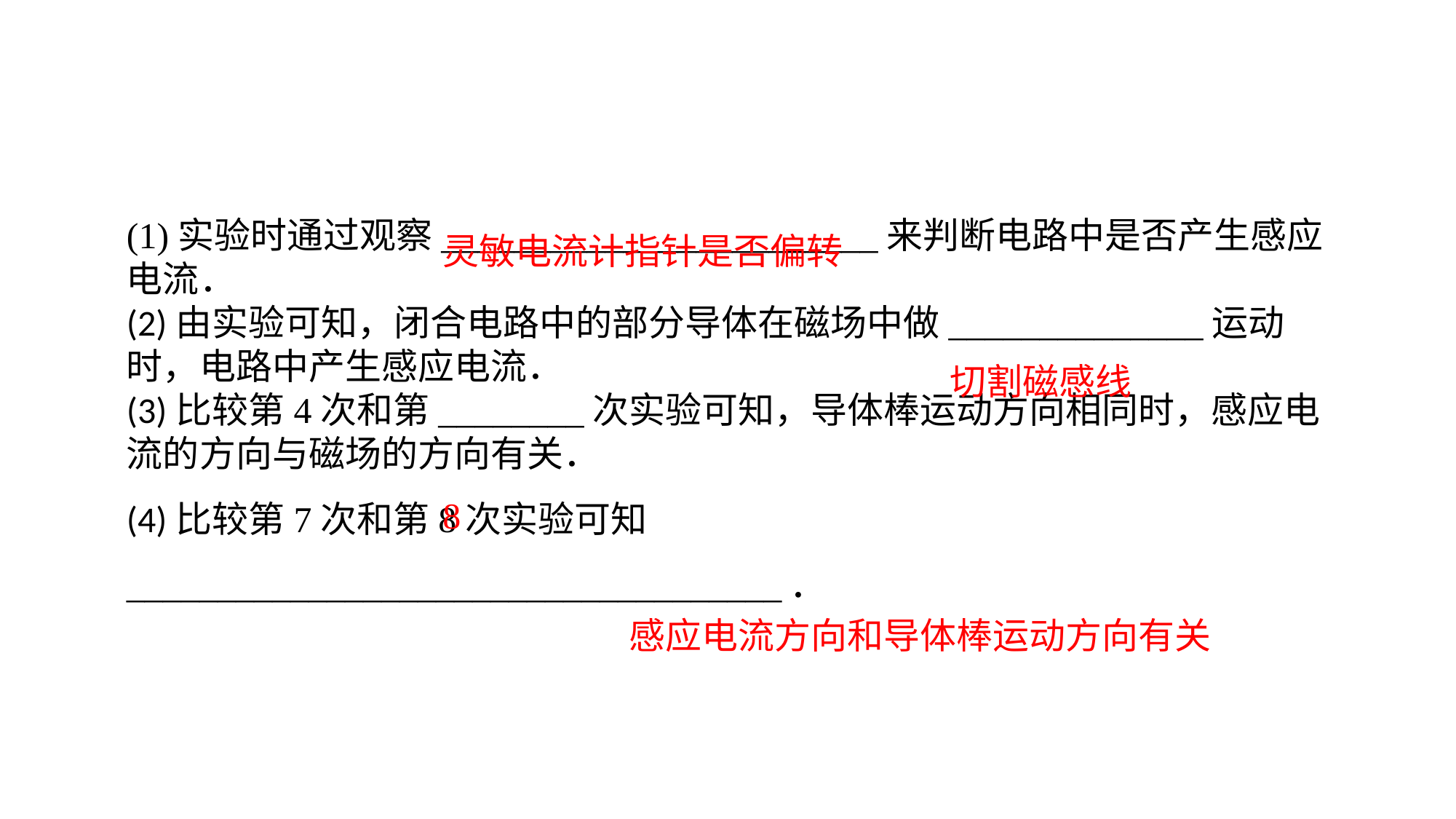

(1)实验时通过观察________________________来判断电路中是否产生感应电流．(2)由实验可知，闭合电路中的部分导体在磁场中做______________运动时，电路中产生感应电流．(3)比较第4次和第________次实验可知，导体棒运动方向相同时，感应电流的方向与磁场的方向有关．(4)比较第7次和第8次实验可知____________________________________．
灵敏电流计指针是否偏转
切割磁感线
8
感应电流方向和导体棒运动方向有关